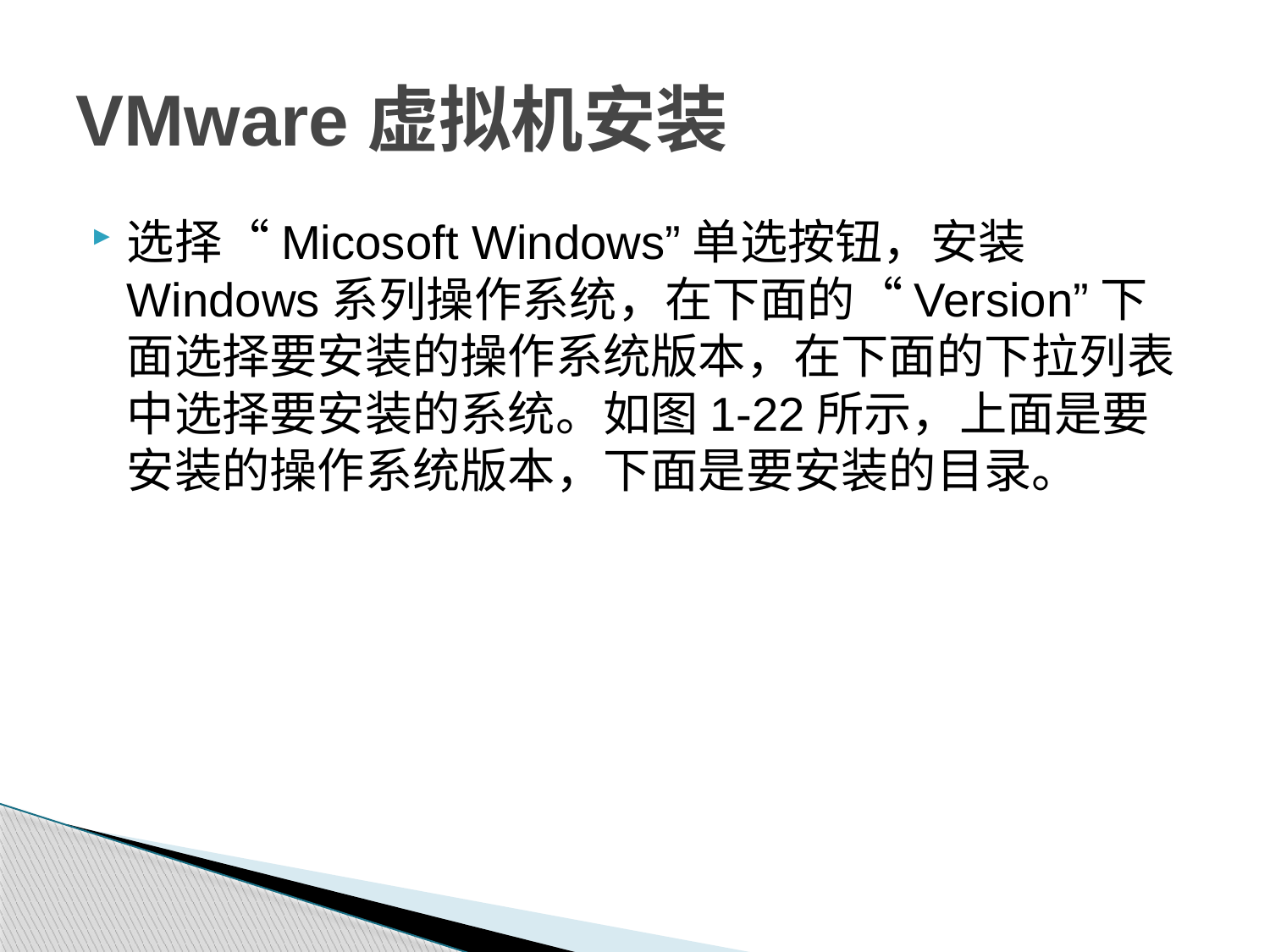

# VMware虚拟机安装
选择“Micosoft Windows”单选按钮，安装Windows系列操作系统，在下面的“Version”下面选择要安装的操作系统版本，在下面的下拉列表中选择要安装的系统。如图1-22所示，上面是要安装的操作系统版本，下面是要安装的目录。